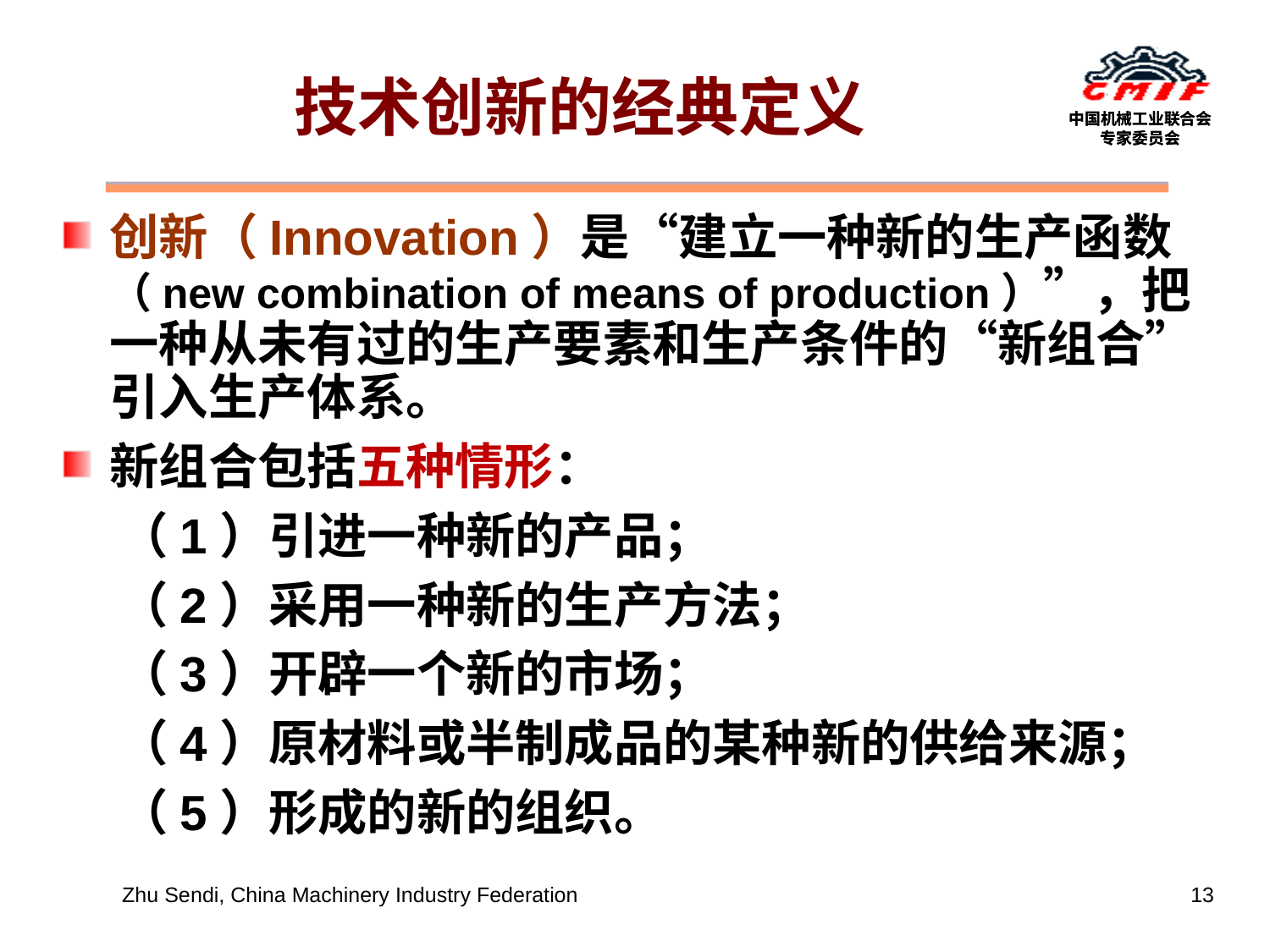

# 技术创新的经典定义
创新（Innovation）是“建立一种新的生产函数（new combination of means of production）”，把一种从未有过的生产要素和生产条件的“新组合”引入生产体系。
新组合包括五种情形：
    （1）引进一种新的产品；
    （2）采用一种新的生产方法；
    （3）开辟一个新的市场；
    （4）原材料或半制成品的某种新的供给来源；
    （5）形成的新的组织。
Zhu Sendi, China Machinery Industry Federation

13